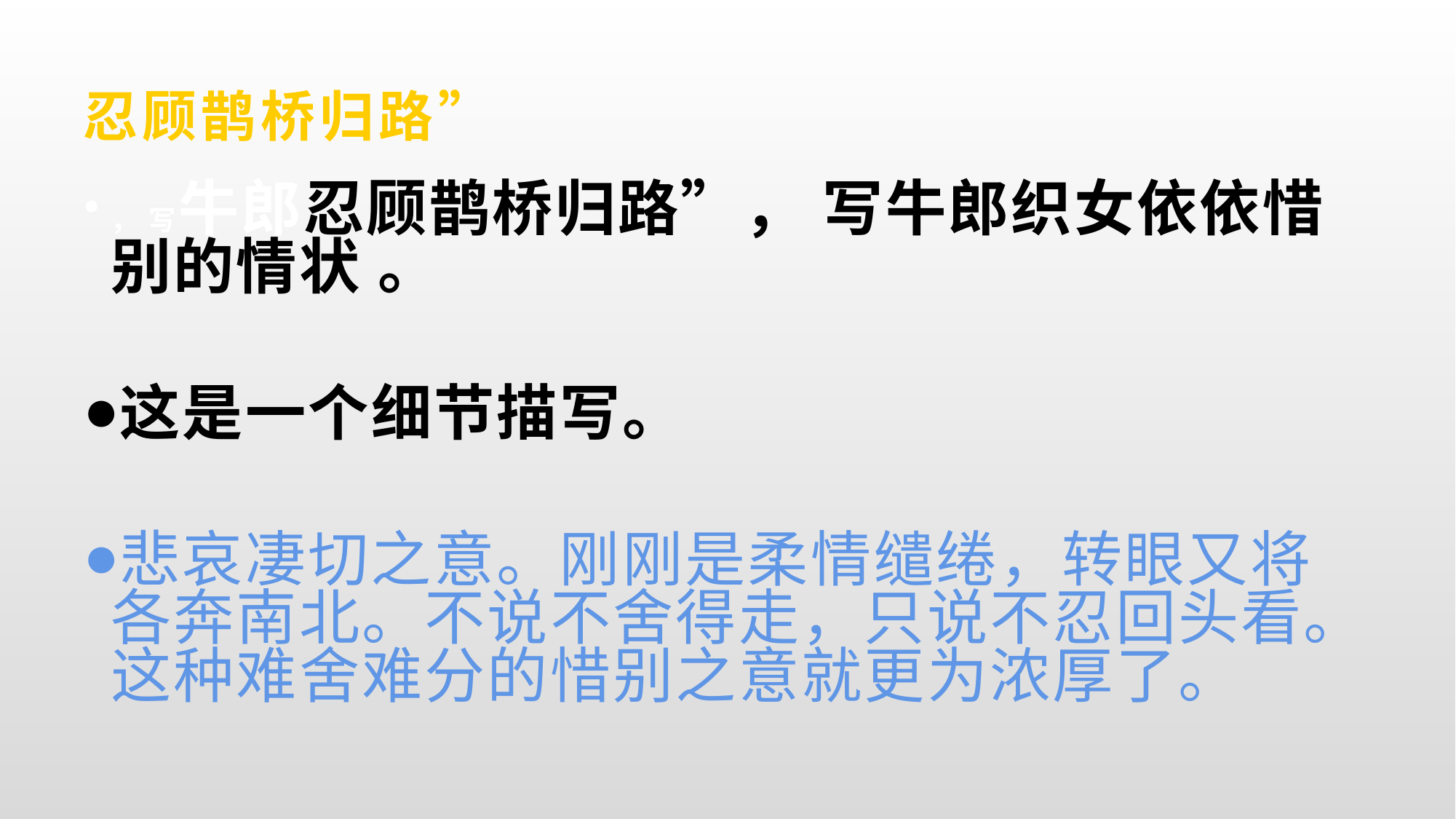

# 忍顾鹊桥归路”
， 写牛郎忍顾鹊桥归路”， 写牛郎织女依依惜别的情状 。

这是一个细节描写。

悲哀凄切之意。刚刚是柔情缱绻，转眼又将各奔南北。不说不舍得走，只说不忍回头看。这种难舍难分的惜别之意就更为浓厚了。